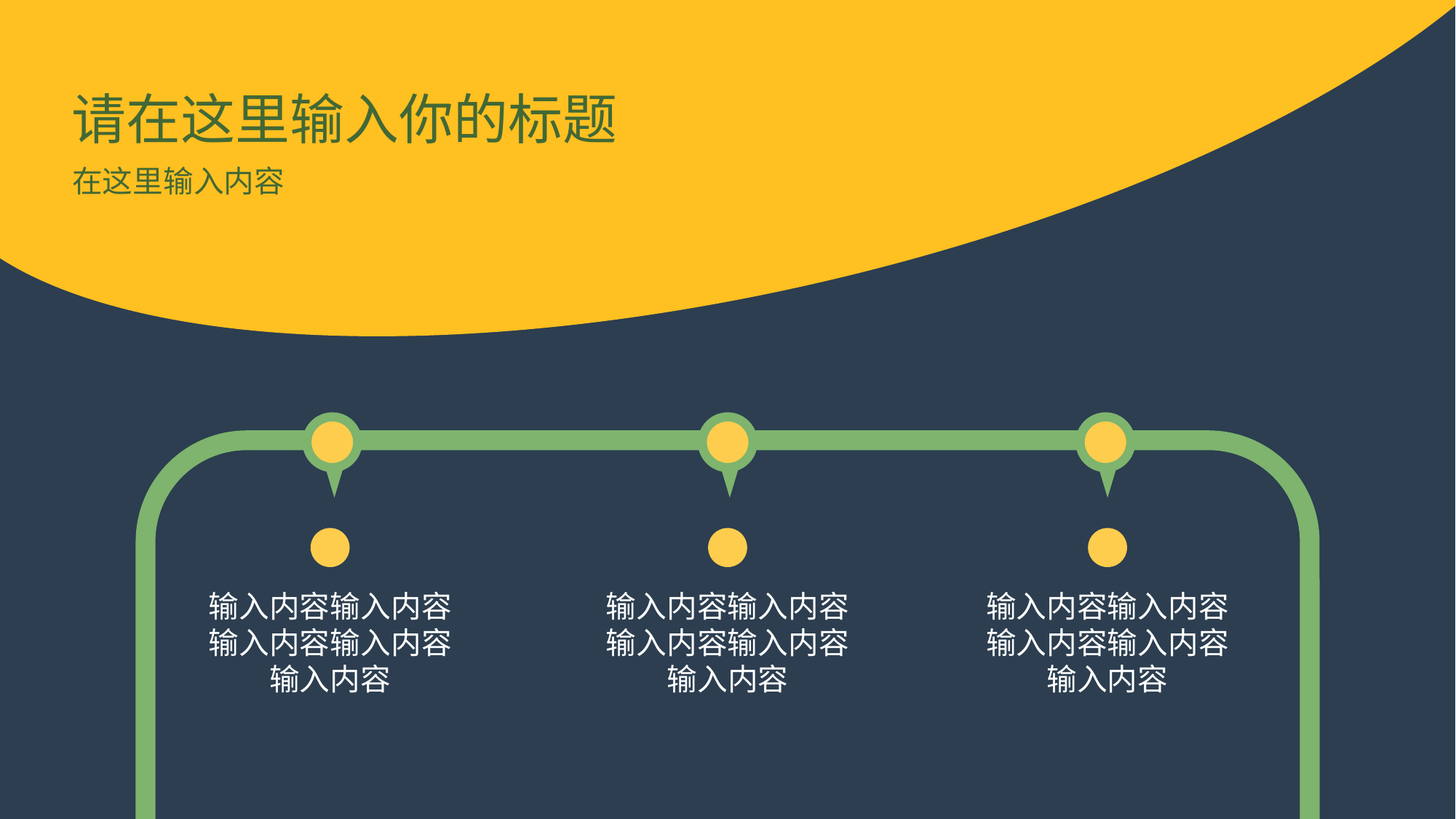

请在这里输入你的标题
在这里输入内容

输入内容输入内容输入内容输入内容输入内容
输入内容输入内容输入内容输入内容输入内容
输入内容输入内容输入内容输入内容输入内容